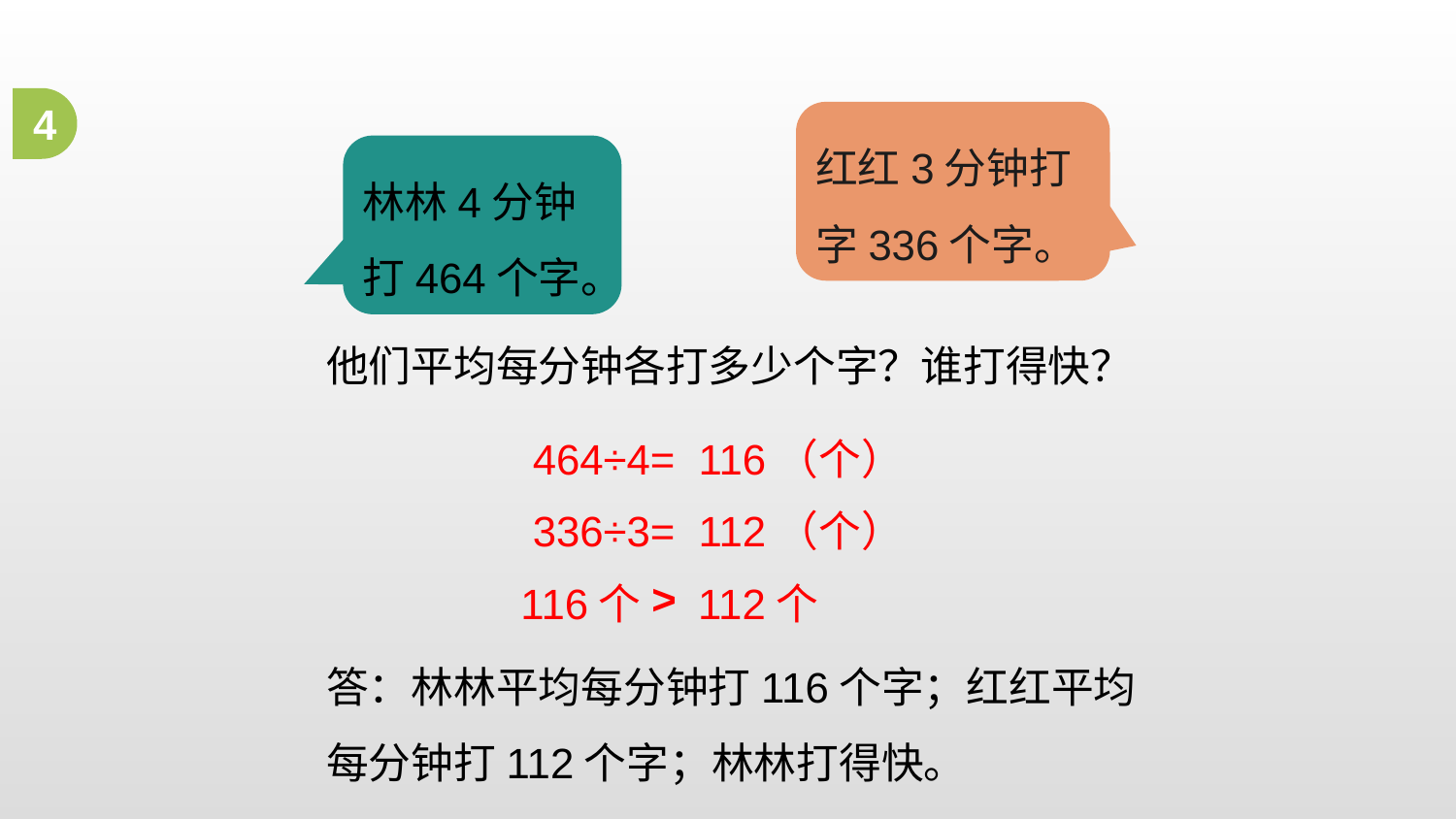

4
红红3分钟打字336个字。

林林4分钟打464个字。
他们平均每分钟各打多少个字？谁打得快？
464÷4=
116（个）
336÷3=
112（个）
116个
112个
>
答：林林平均每分钟打116个字；红红平均每分钟打112个字；林林打得快。